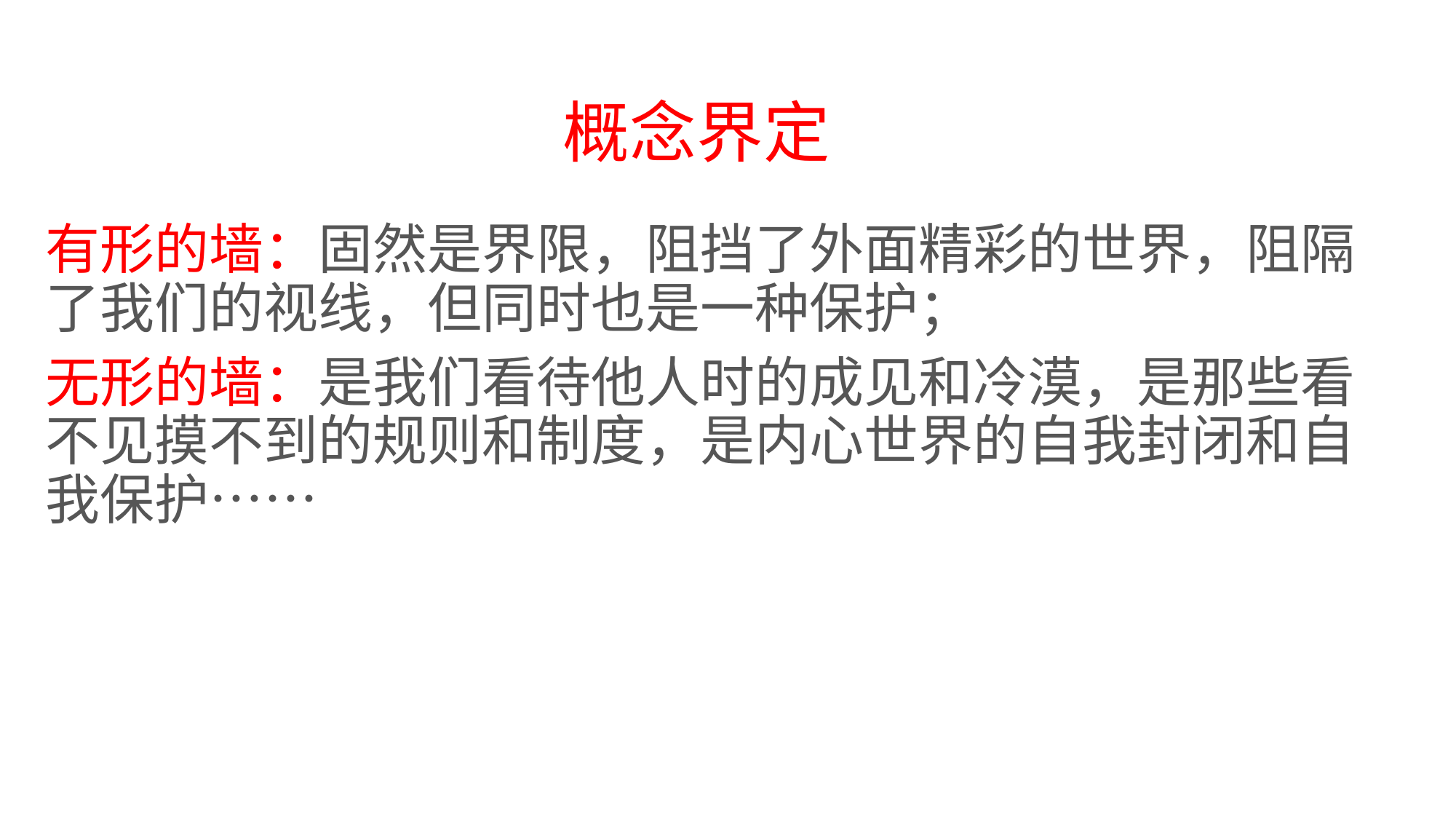

# 概念界定
有形的墙：固然是界限，阻挡了外面精彩的世界，阻隔了我们的视线，但同时也是一种保护；
无形的墙：是我们看待他人时的成见和冷漠，是那些看不见摸不到的规则和制度，是内心世界的自我封闭和自我保护……